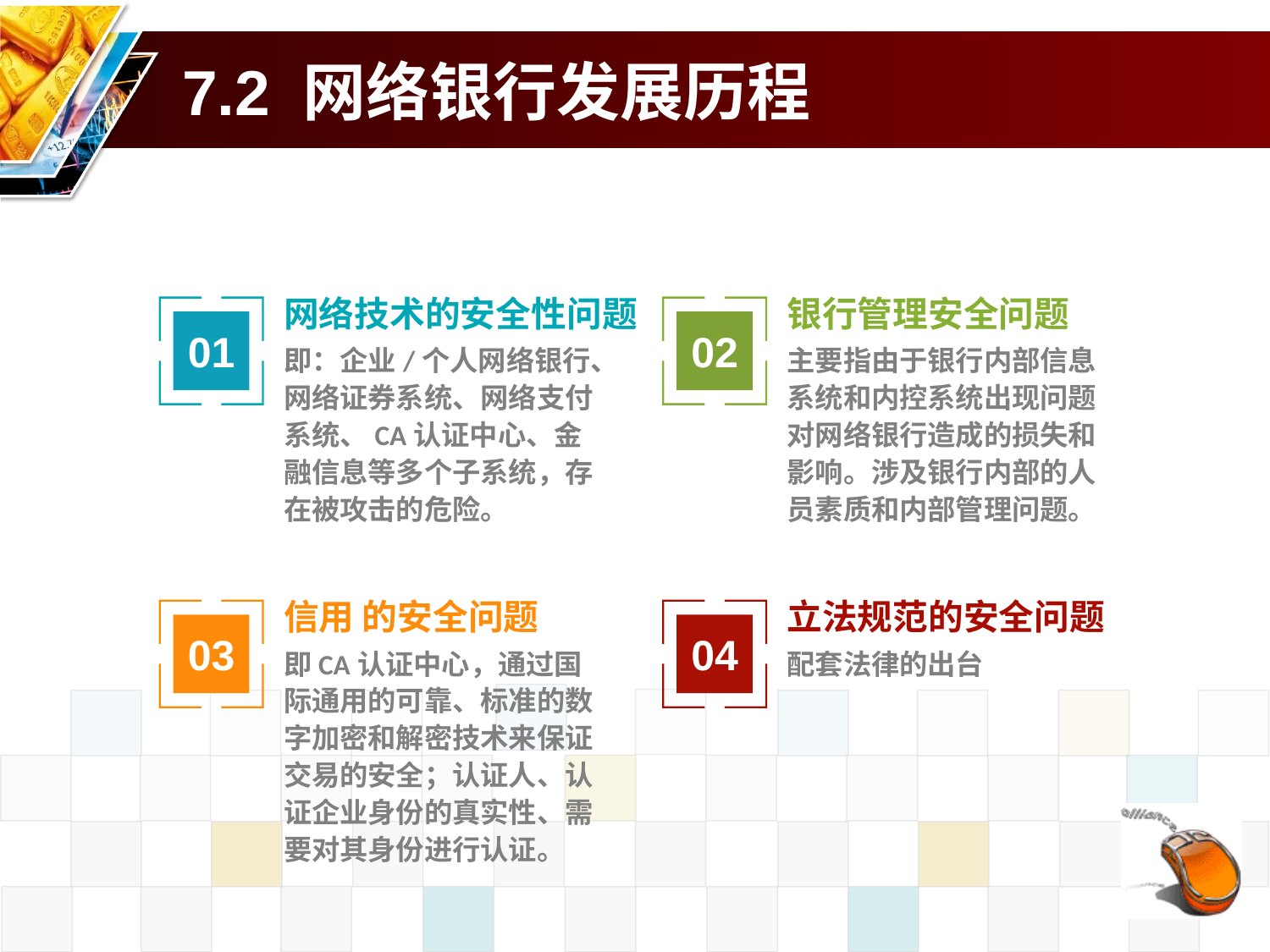

# 7.2 网络银行发展历程
网络技术的安全性问题
银行管理安全问题

01
02
即：企业/个人网络银行、网络证券系统、网络支付系统、CA认证中心、金融信息等多个子系统，存在被攻击的危险。
主要指由于银行内部信息系统和内控系统出现问题对网络银行造成的损失和影响。涉及银行内部的人员素质和内部管理问题。
信用 的安全问题
立法规范的安全问题

03
04
即CA认证中心，通过国际通用的可靠、标准的数字加密和解密技术来保证交易的安全；认证人、认证企业身份的真实性、需要对其身份进行认证。
配套法律的出台